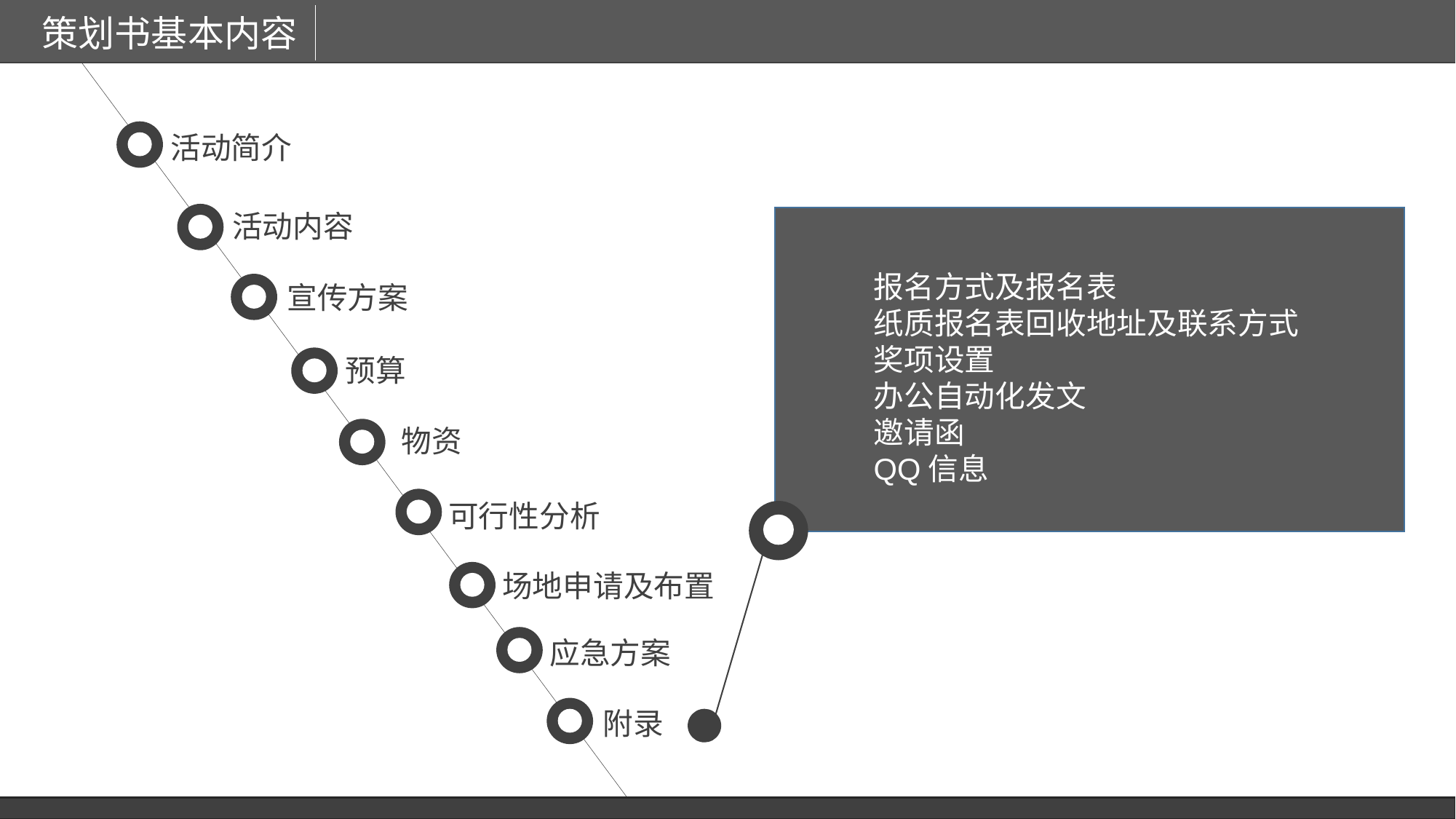

策划书基本内容

活动简介
活动内容

报名方式及报名表
纸质报名表回收地址及联系方式
奖项设置
办公自动化发文
邀请函
QQ信息
宣传方案

预算

物资

可行性分析
场地申请及布置

应急方案

附录